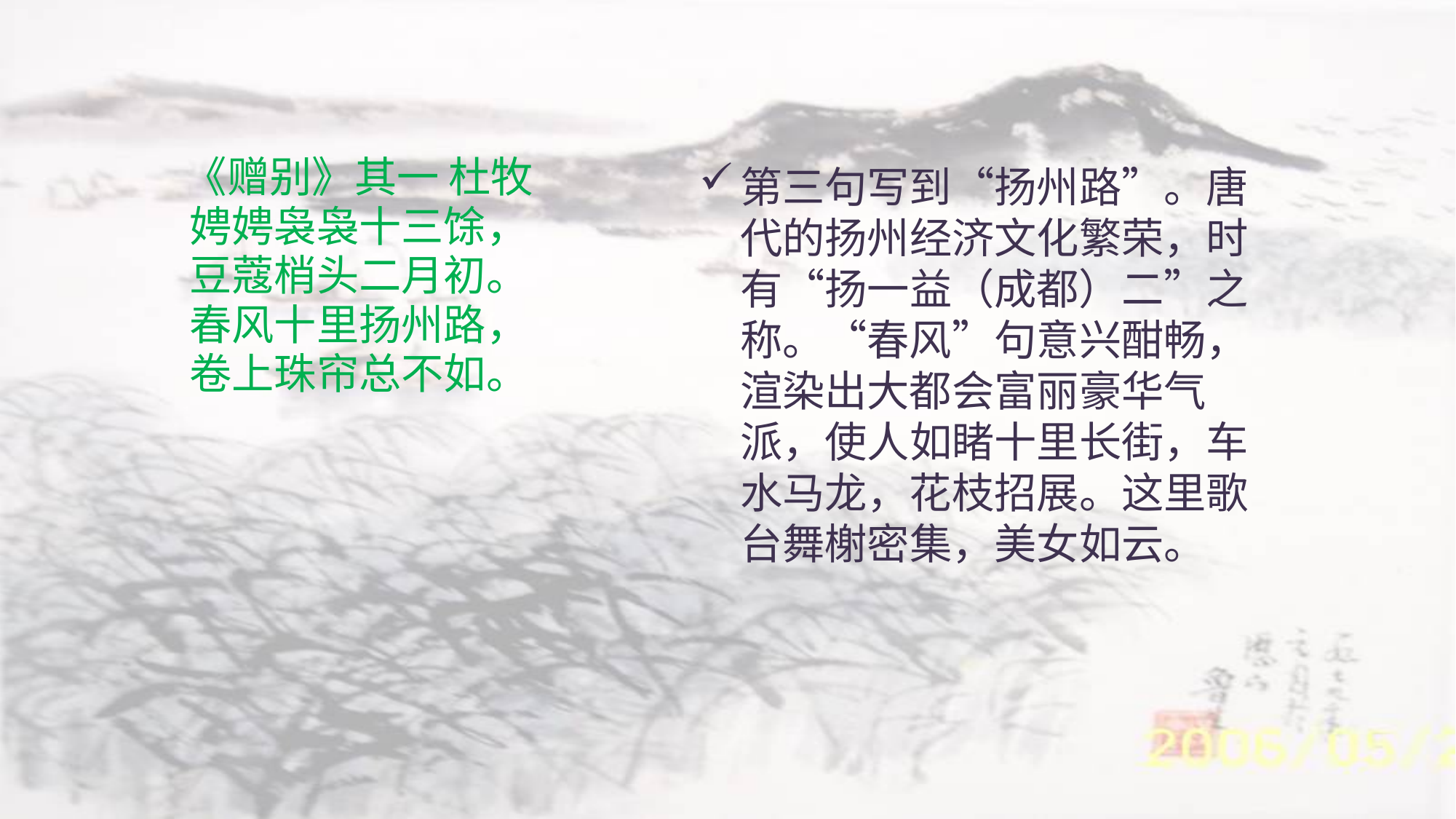

《赠别》其一 杜牧
娉娉袅袅十三馀，
豆蔻梢头二月初。
春风十里扬州路，
卷上珠帘总不如。

第三句写到“扬州路”。唐代的扬州经济文化繁荣，时有“扬一益（成都）二”之称。“春风”句意兴酣畅，渲染出大都会富丽豪华气派，使人如睹十里长街，车水马龙，花枝招展。这里歌台舞榭密集，美女如云。